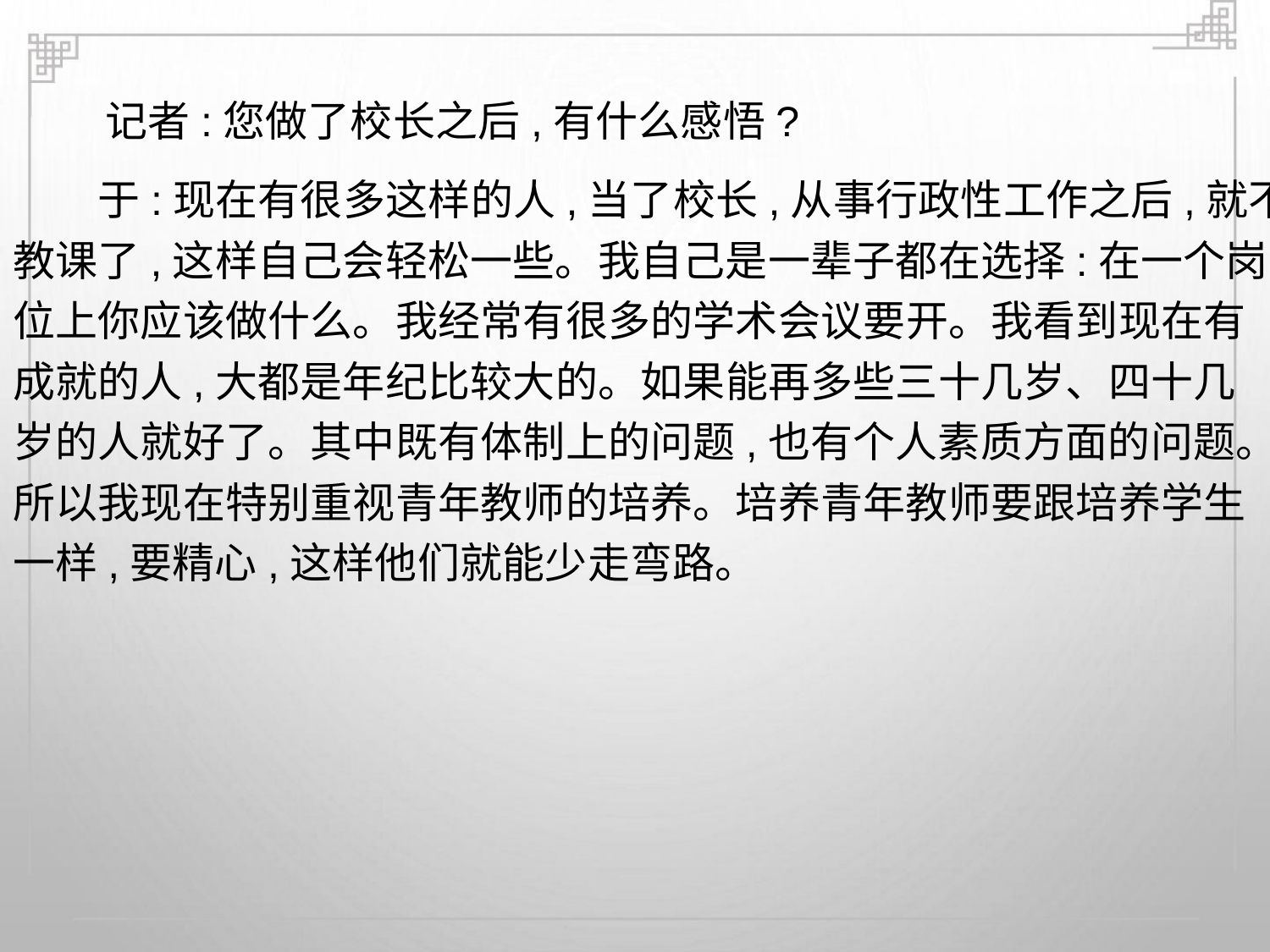

记者:您做了校长之后,有什么感悟?
于:现在有很多这样的人,当了校长,从事行政性工作之后,就不
教课了,这样自己会轻松一些。我自己是一辈子都在选择:在一个岗
位上你应该做什么。我经常有很多的学术会议要开。我看到现在有
成就的人,大都是年纪比较大的。如果能再多些三十几岁、四十几
岁的人就好了。其中既有体制上的问题,也有个人素质方面的问题。
所以我现在特别重视青年教师的培养。培养青年教师要跟培养学生
一样,要精心,这样他们就能少走弯路。